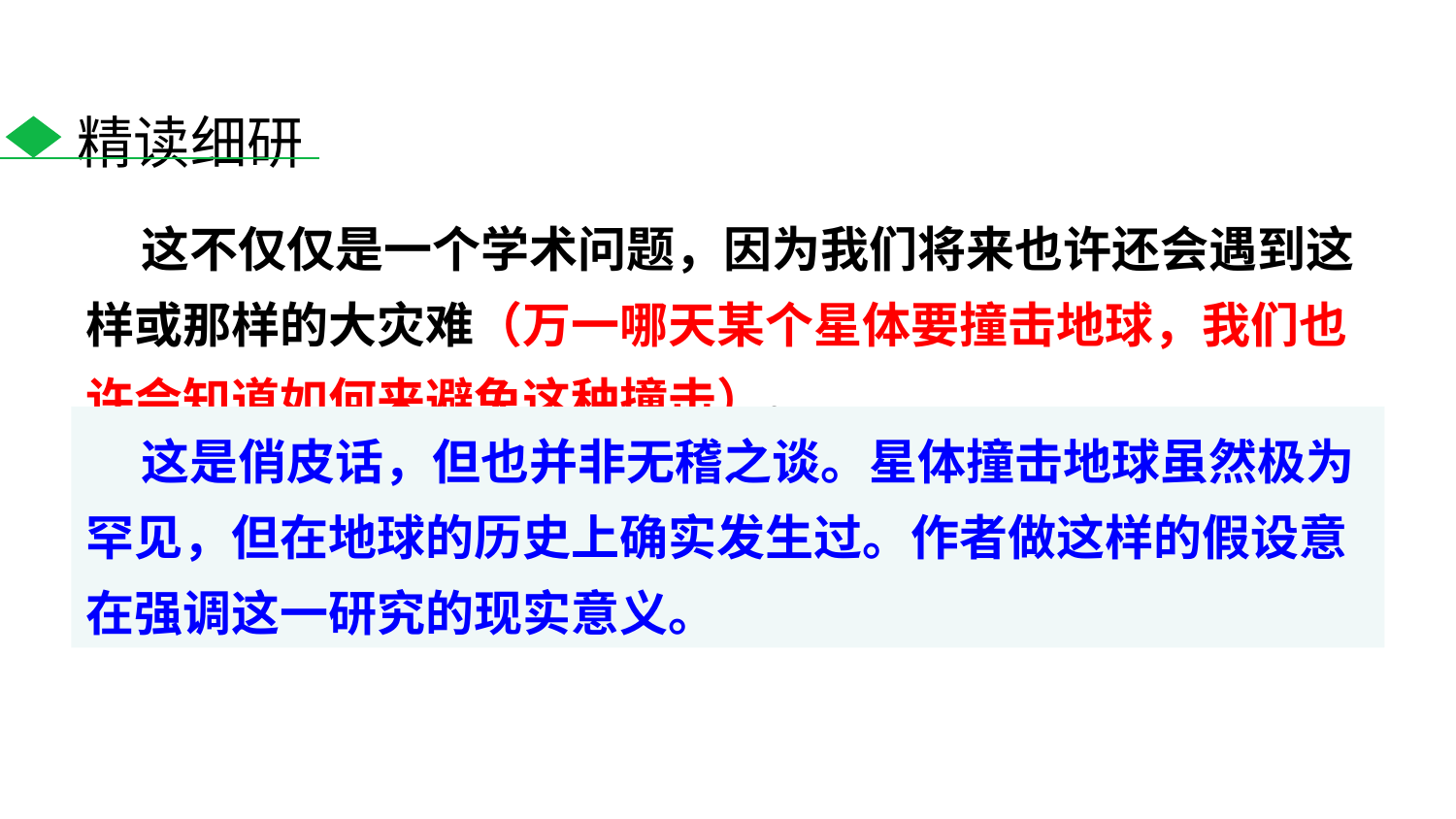

精读细研

    这不仅仅是一个学术问题，因为我们将来也许还会遇到这样或那样的大灾难（万一哪天某个星体要撞击地球，我们也许会知道如何来避免这种撞击）。
    这是俏皮话，但也并非无稽之谈。星体撞击地球虽然极为罕见，但在地球的历史上确实发生过。作者做这样的假设意在强调这一研究的现实意义。